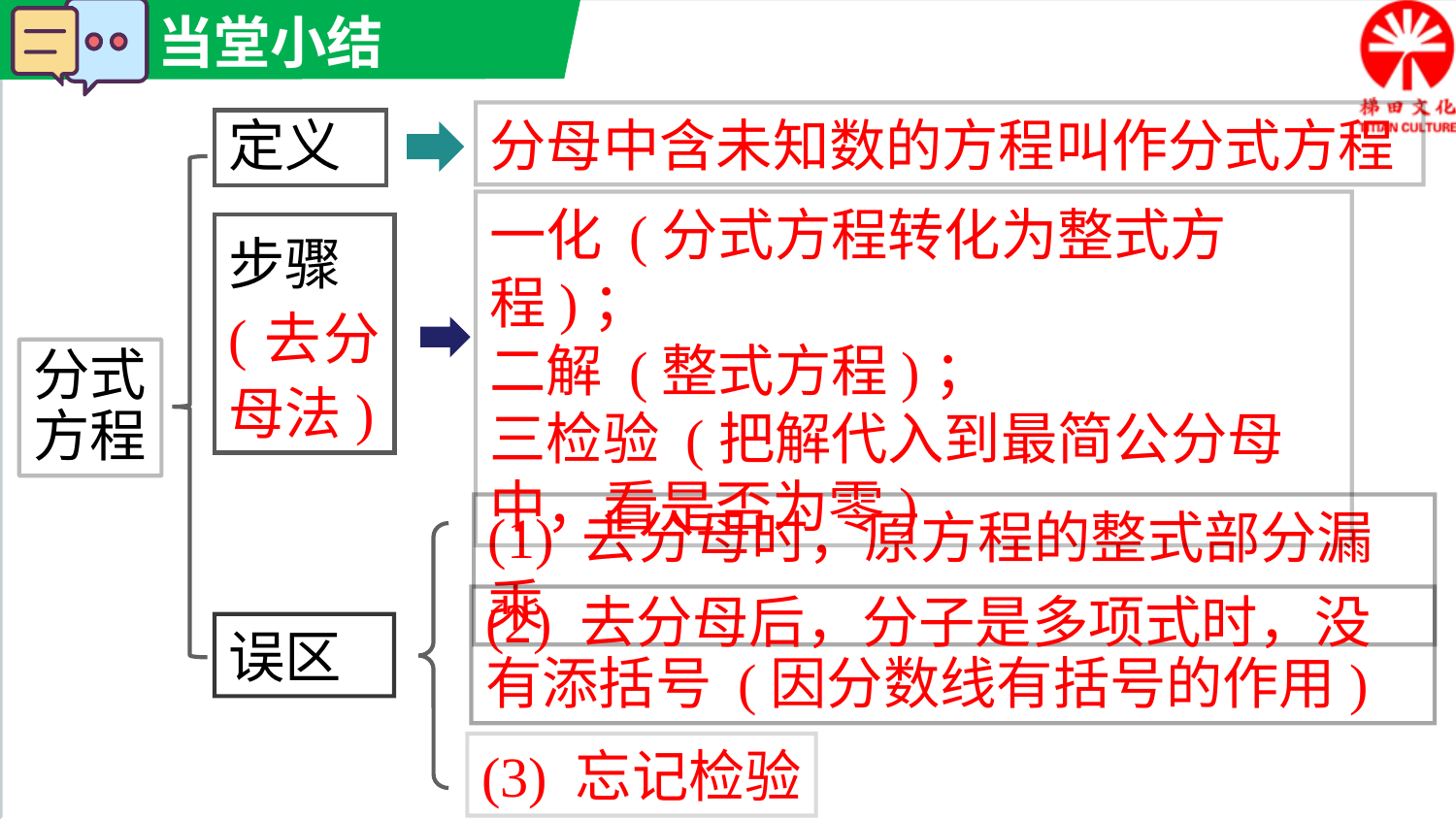

分母中含未知数的方程叫作分式方程
定义

一化 (分式方程转化为整式方程)；
二解 (整式方程)；
三检验 (把解代入到最简公分母中，看是否为零)
步骤
(去分母法)

分式
方程
(1) 去分母时，原方程的整式部分漏乘

(2) 去分母后，分子是多项式时，没有添括号 (因分数线有括号的作用)
误区
(3) 忘记检验